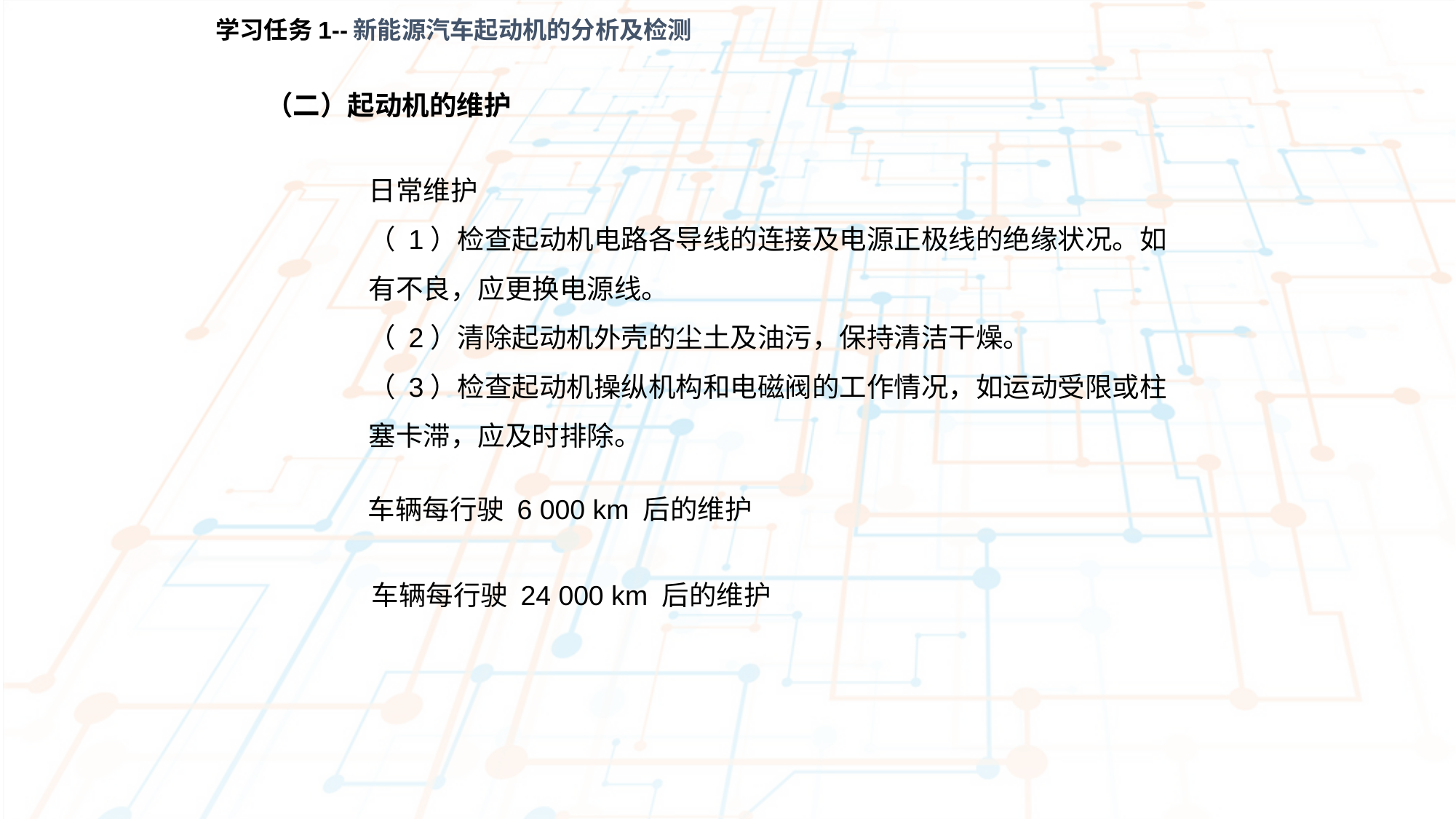

学习任务1--新能源汽车起动机的分析及检测
（二）起动机的维护
日常维护
（ 1）检查起动机电路各导线的连接及电源正极线的绝缘状况。如有不良，应更换电源线。
（ 2）清除起动机外壳的尘土及油污，保持清洁干燥。
（ 3）检查起动机操纵机构和电磁阀的工作情况，如运动受限或柱塞卡滞，应及时排除。
车辆每行驶 6 000 km 后的维护
车辆每行驶 24 000 km 后的维护